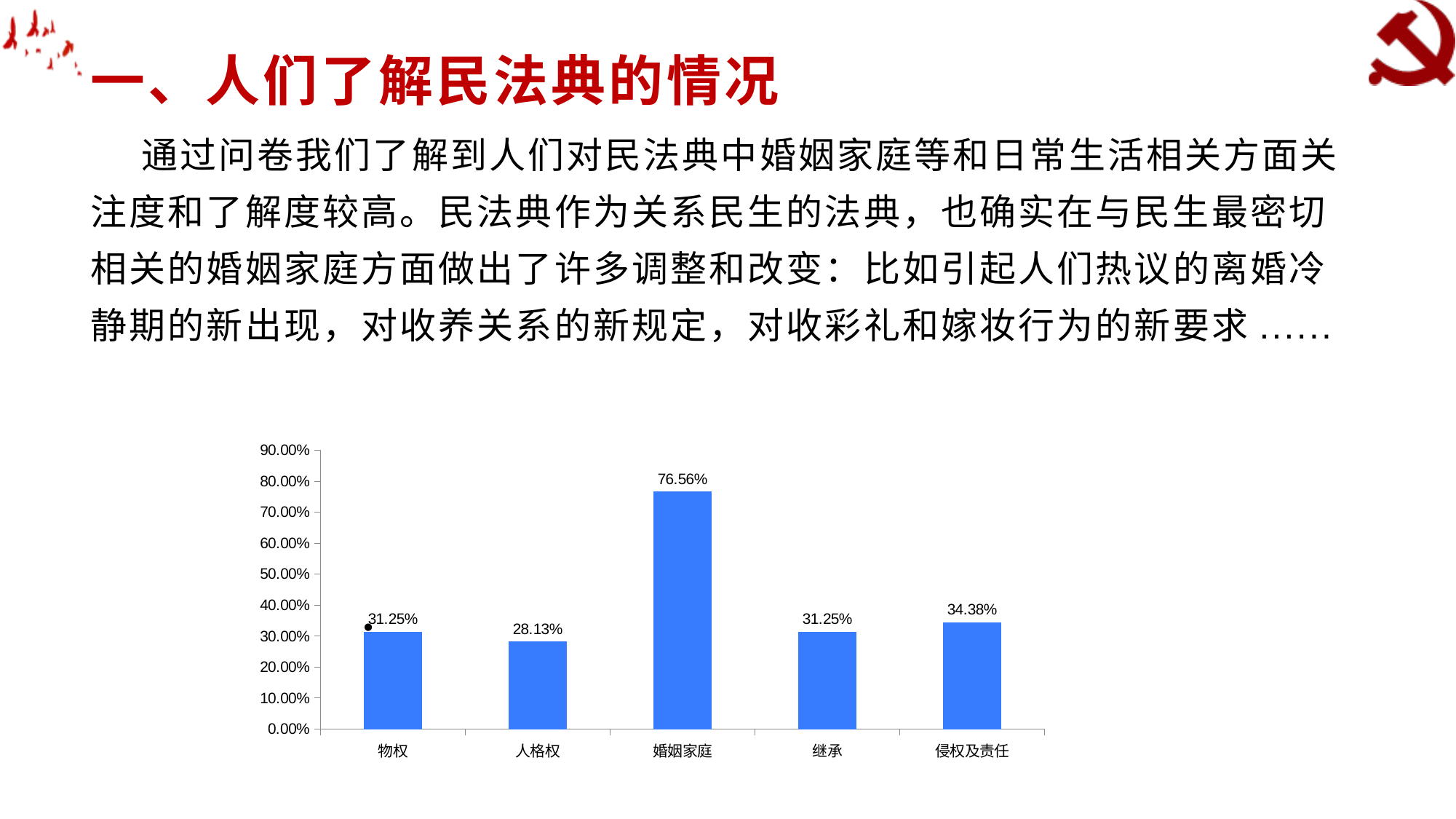

# 一、人们了解民法典的情况
    通过问卷我们了解到人们对民法典中婚姻家庭等和日常生活相关方面关注度和了解度较高。民法典作为关系民生的法典，也确实在与民生最密切相关的婚姻家庭方面做出了许多调整和改变：比如引起人们热议的离婚冷静期的新出现，对收养关系的新规定，对收彩礼和嫁妆行为的新要求......

### Chart

| Category |  |
|---|---|
| 物权 | 0.3125 |
| 人格权 | 0.2813 |
| 婚姻家庭 | 0.7656 |
| 继承 | 0.3125 |
| 侵权及责任 | 0.3438 |